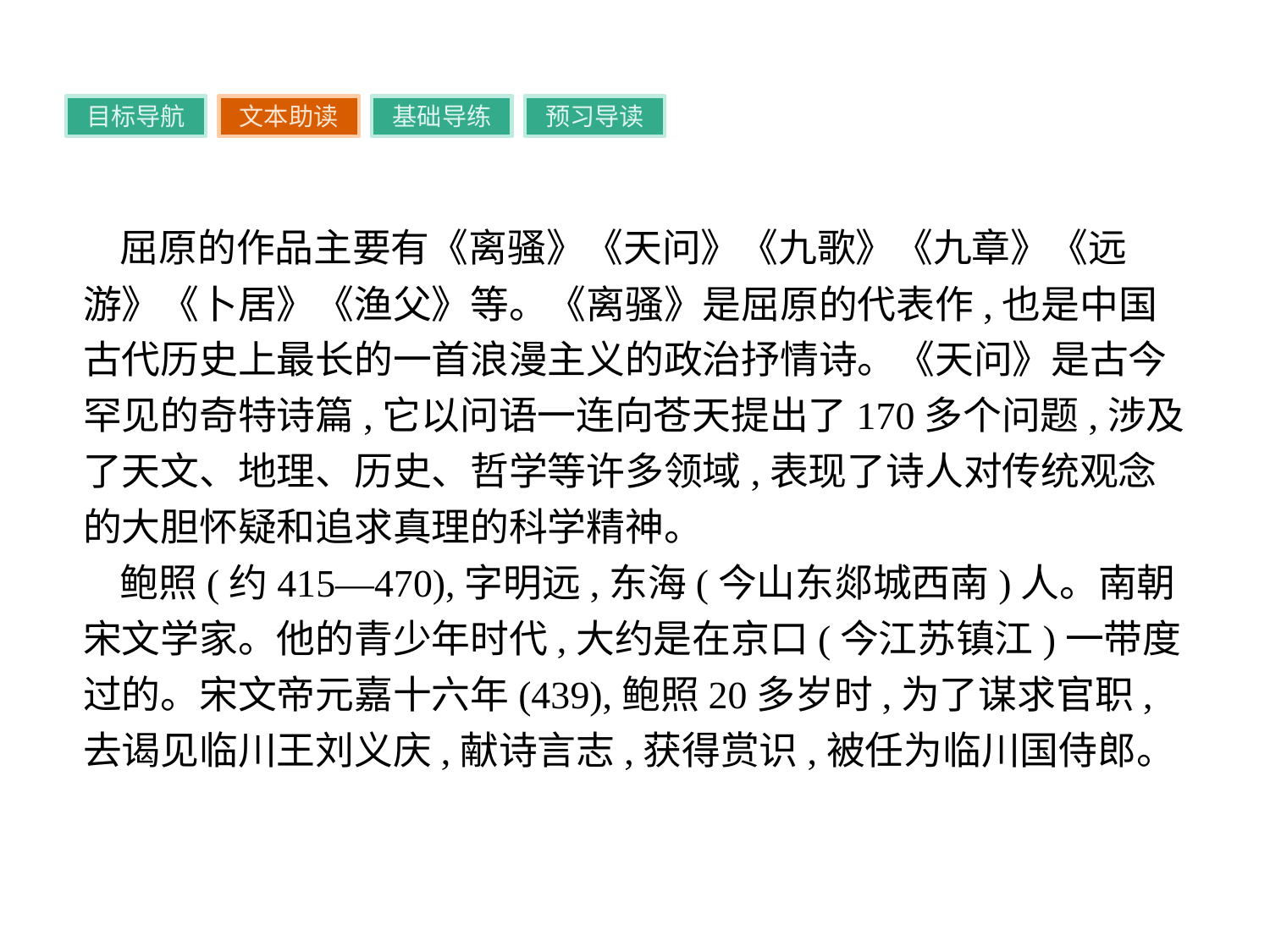

目标导航
文本助读
基础导练
预习导读
屈原的作品主要有《离骚》《天问》《九歌》《九章》《远游》《卜居》《渔父》等。《离骚》是屈原的代表作,也是中国古代历史上最长的一首浪漫主义的政治抒情诗。《天问》是古今罕见的奇特诗篇,它以问语一连向苍天提出了170多个问题,涉及了天文、地理、历史、哲学等许多领域,表现了诗人对传统观念的大胆怀疑和追求真理的科学精神。
鲍照(约415—470),字明远,东海(今山东郯城西南)人。南朝宋文学家。他的青少年时代,大约是在京口(今江苏镇江)一带度过的。宋文帝元嘉十六年(439),鲍照20多岁时,为了谋求官职,去谒见临川王刘义庆,献诗言志,获得赏识,被任为临川国侍郎。